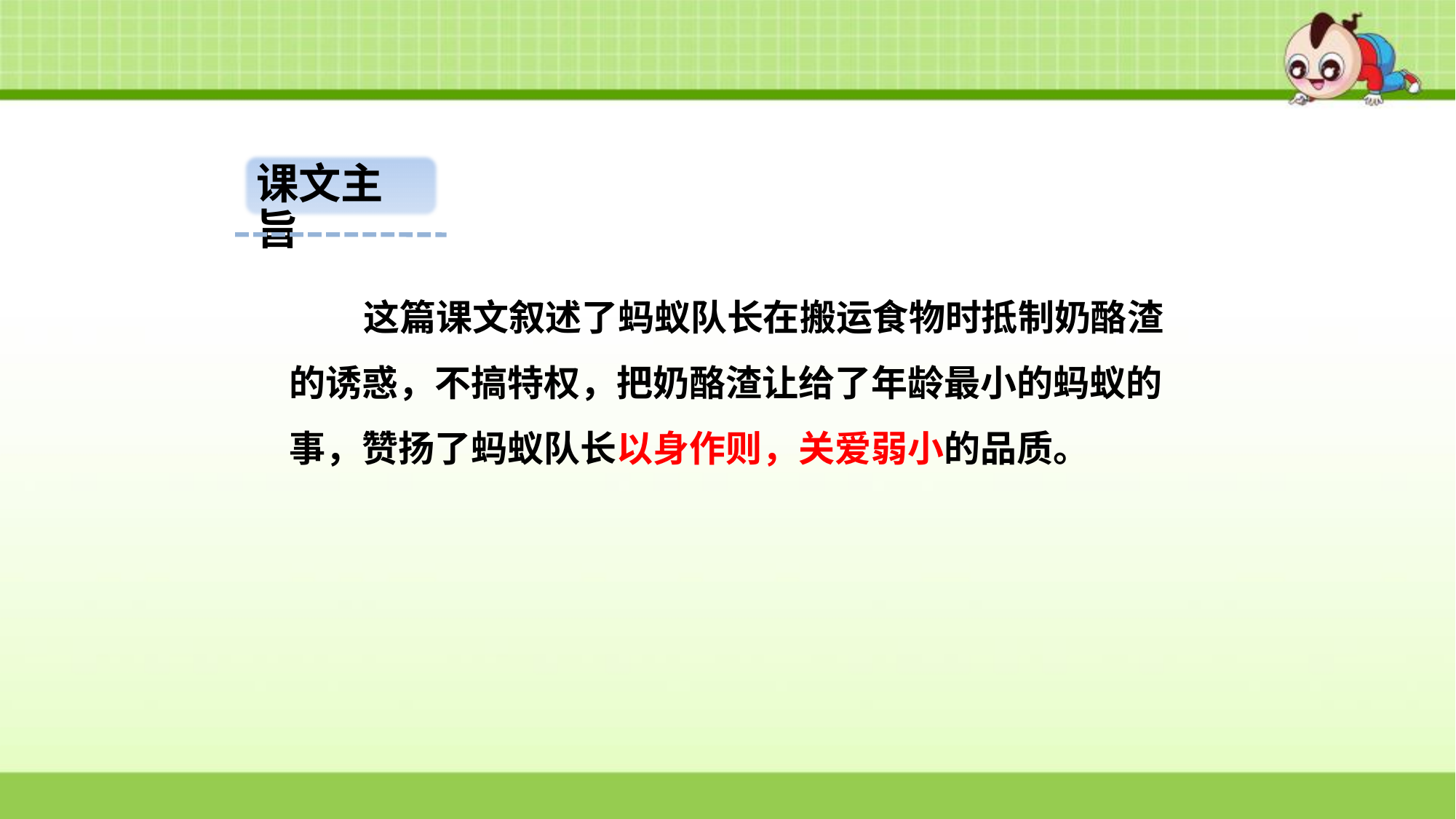

课文主旨

这篇课文叙述了蚂蚁队长在搬运食物时抵制奶酪渣的诱惑，不搞特权，把奶酪渣让给了年龄最小的蚂蚁的事，赞扬了蚂蚁队长以身作则，关爱弱小的品质。